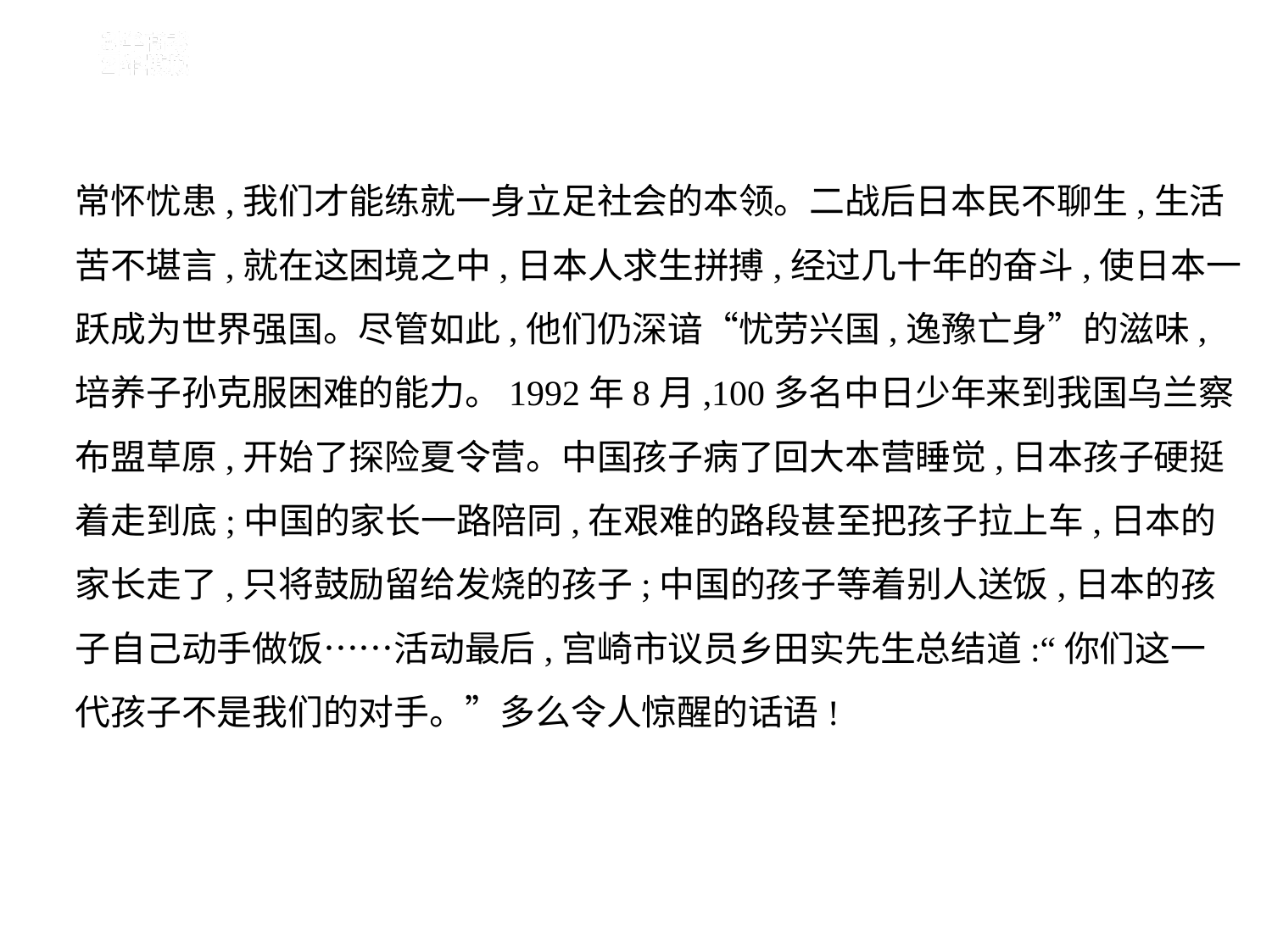

常怀忧患,我们才能练就一身立足社会的本领。二战后日本民不聊生,生活
苦不堪言,就在这困境之中,日本人求生拼搏,经过几十年的奋斗,使日本一
跃成为世界强国。尽管如此,他们仍深谙“忧劳兴国,逸豫亡身”的滋味,
培养子孙克服困难的能力。1992年8月,100多名中日少年来到我国乌兰察
布盟草原,开始了探险夏令营。中国孩子病了回大本营睡觉,日本孩子硬挺
着走到底;中国的家长一路陪同,在艰难的路段甚至把孩子拉上车,日本的
家长走了,只将鼓励留给发烧的孩子;中国的孩子等着别人送饭,日本的孩
子自己动手做饭……活动最后,宫崎市议员乡田实先生总结道:“你们这一
代孩子不是我们的对手。”多么令人惊醒的话语!